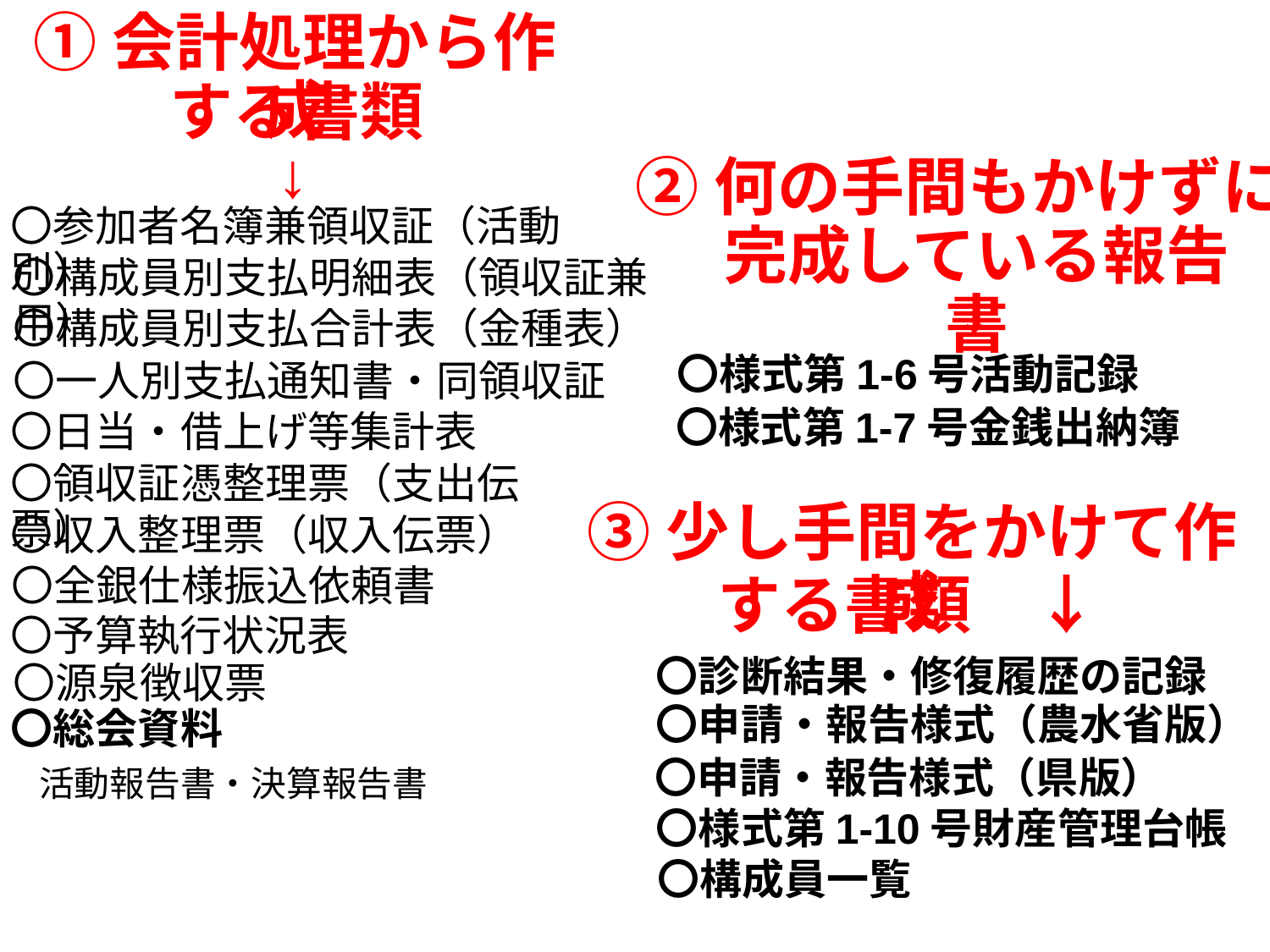

①会計処理から作成
する書類
↓
②何の手間もかけずに
〇参加者名簿兼領収証（活動別）
完成している報告書
〇構成員別支払明細表（領収証兼用）
↓
〇構成員別支払合計表（金種表）
〇様式第1-6号活動記録
〇一人別支払通知書・同領収証
〇様式第1-7号金銭出納簿
〇日当・借上げ等集計表
〇領収証憑整理票（支出伝票）
③少し手間をかけて作成
〇収入整理票（収入伝票）
〇全銀仕様振込依頼書
する書類　↓
〇予算執行状況表
〇診断結果・修復履歴の記録
〇源泉徴収票
〇申請・報告様式（農水省版）
〇総会資料
〇申請・報告様式（県版）
　活動報告書・決算報告書
〇様式第1-10号財産管理台帳
〇構成員一覧